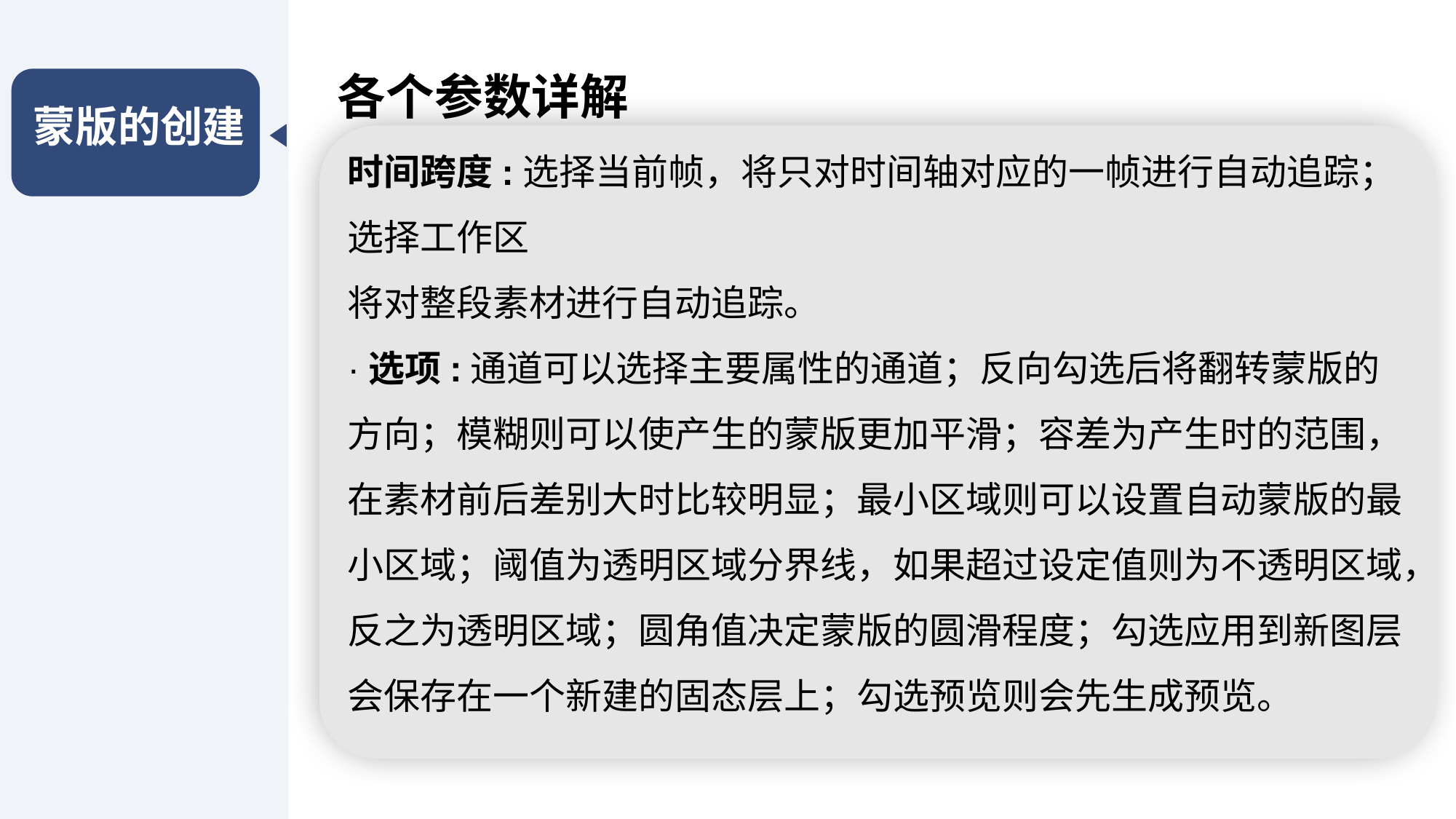

各个参数详解

蒙版的创建
时间跨度:选择当前帧，将只对时间轴对应的一帧进行自动追踪；选择工作区
将对整段素材进行自动追踪。
·选项:通道可以选择主要属性的通道；反向勾选后将翻转蒙版的方向；模糊则可以使产生的蒙版更加平滑；容差为产生时的范围，在素材前后差别大时比较明显；最小区域则可以设置自动蒙版的最小区域；阈值为透明区域分界线，如果超过设定值则为不透明区域，反之为透明区域；圆角值决定蒙版的圆滑程度；勾选应用到新图层会保存在一个新建的固态层上；勾选预览则会先生成预览。